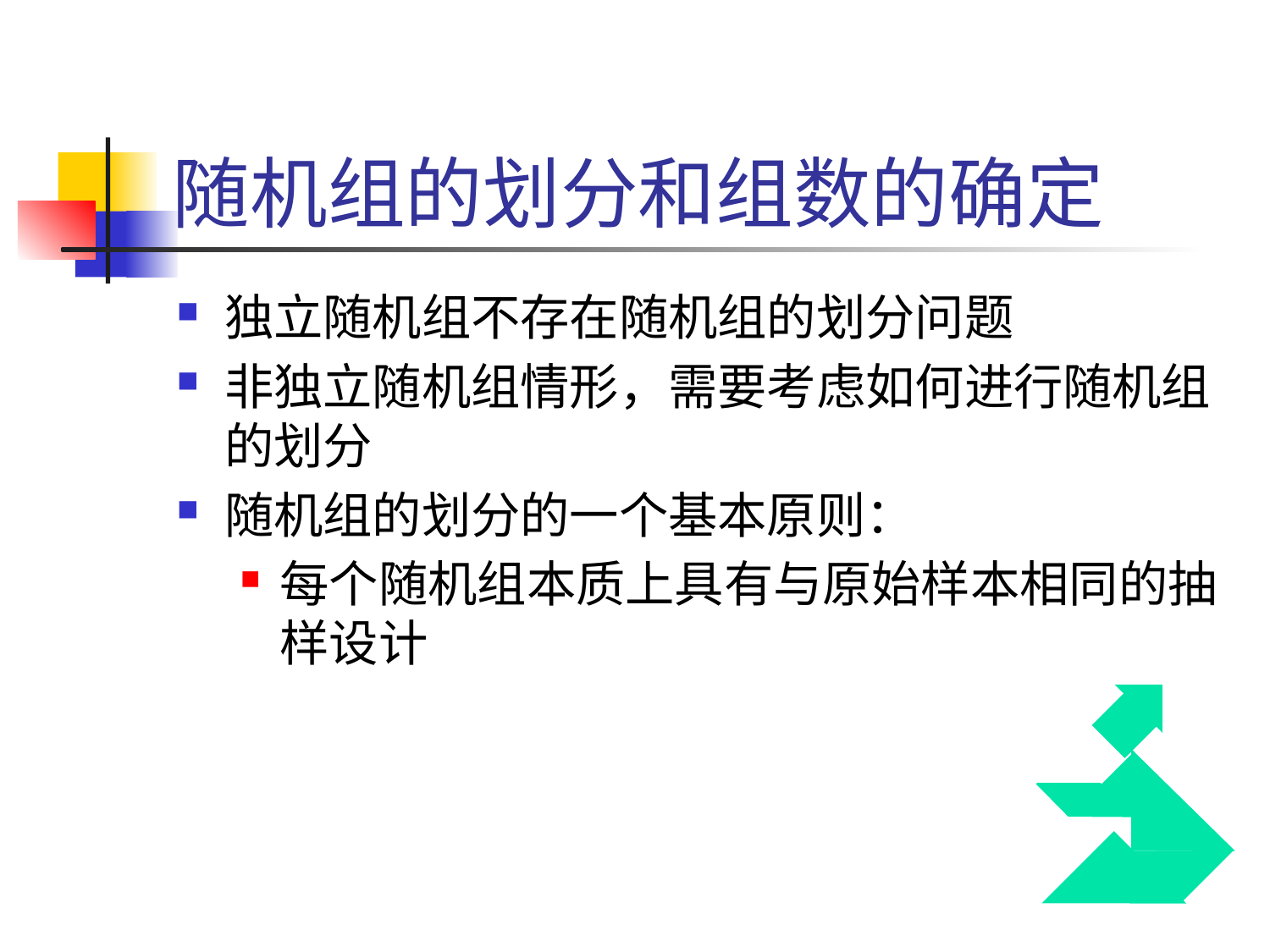

# 随机组的划分和组数的确定
独立随机组不存在随机组的划分问题
非独立随机组情形，需要考虑如何进行随机组的划分
随机组的划分的一个基本原则：
每个随机组本质上具有与原始样本相同的抽样设计